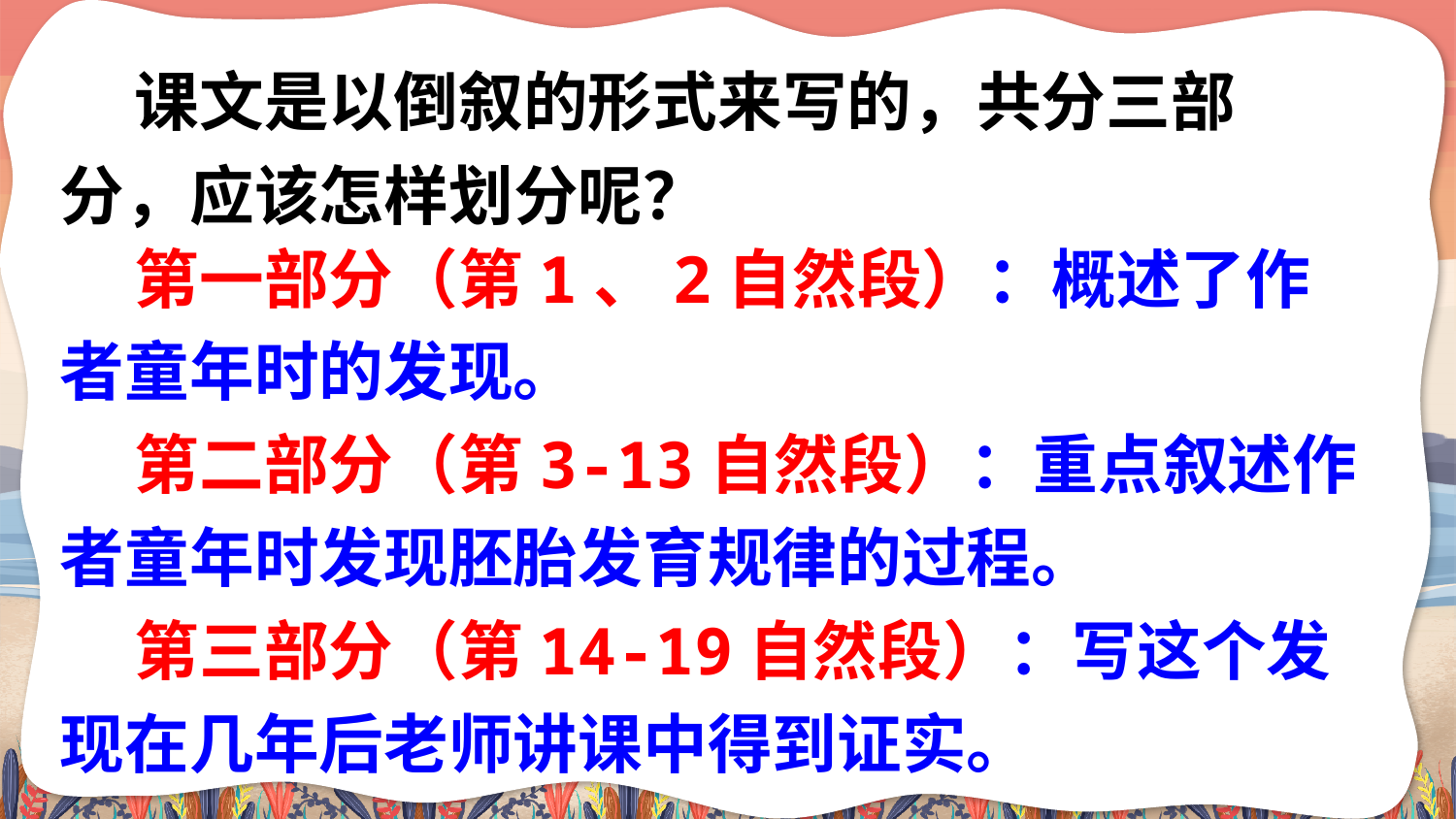

课文是以倒叙的形式来写的，共分三部分，应该怎样划分呢？
    第一部分（第1、2自然段）：概述了作者童年时的发现。
    第二部分（第3-13自然段）：重点叙述作者童年时发现胚胎发育规律的过程。
    第三部分（第14-19自然段）：写这个发现在几年后老师讲课中得到证实。